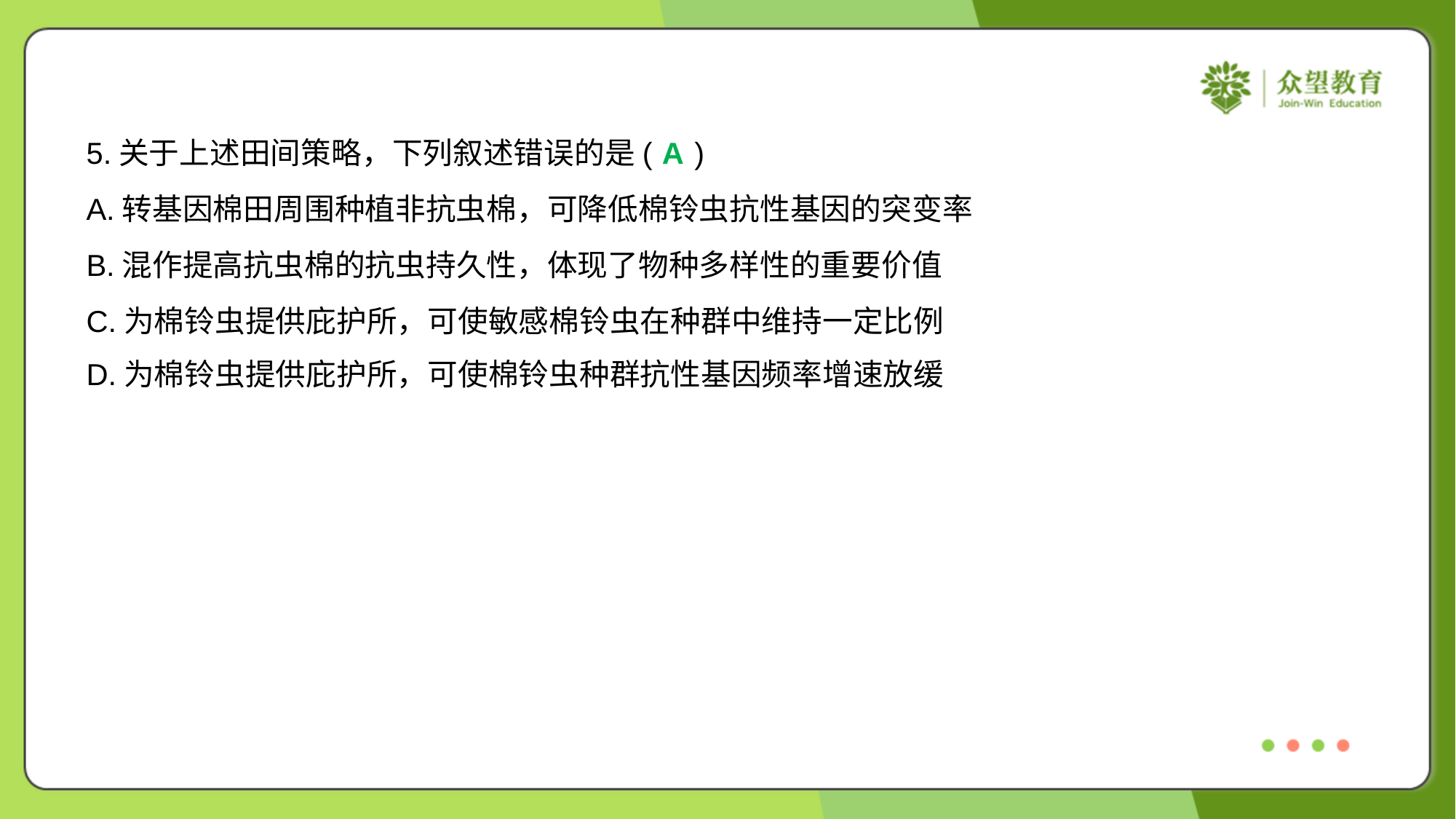

5.关于上述田间策略，下列叙述错误的是(     )
A
A.转基因棉田周围种植非抗虫棉，可降低棉铃虫抗性基因的突变率
B.混作提高抗虫棉的抗虫持久性，体现了物种多样性的重要价值
C.为棉铃虫提供庇护所，可使敏感棉铃虫在种群中维持一定比例
D.为棉铃虫提供庇护所，可使棉铃虫种群抗性基因频率增速放缓